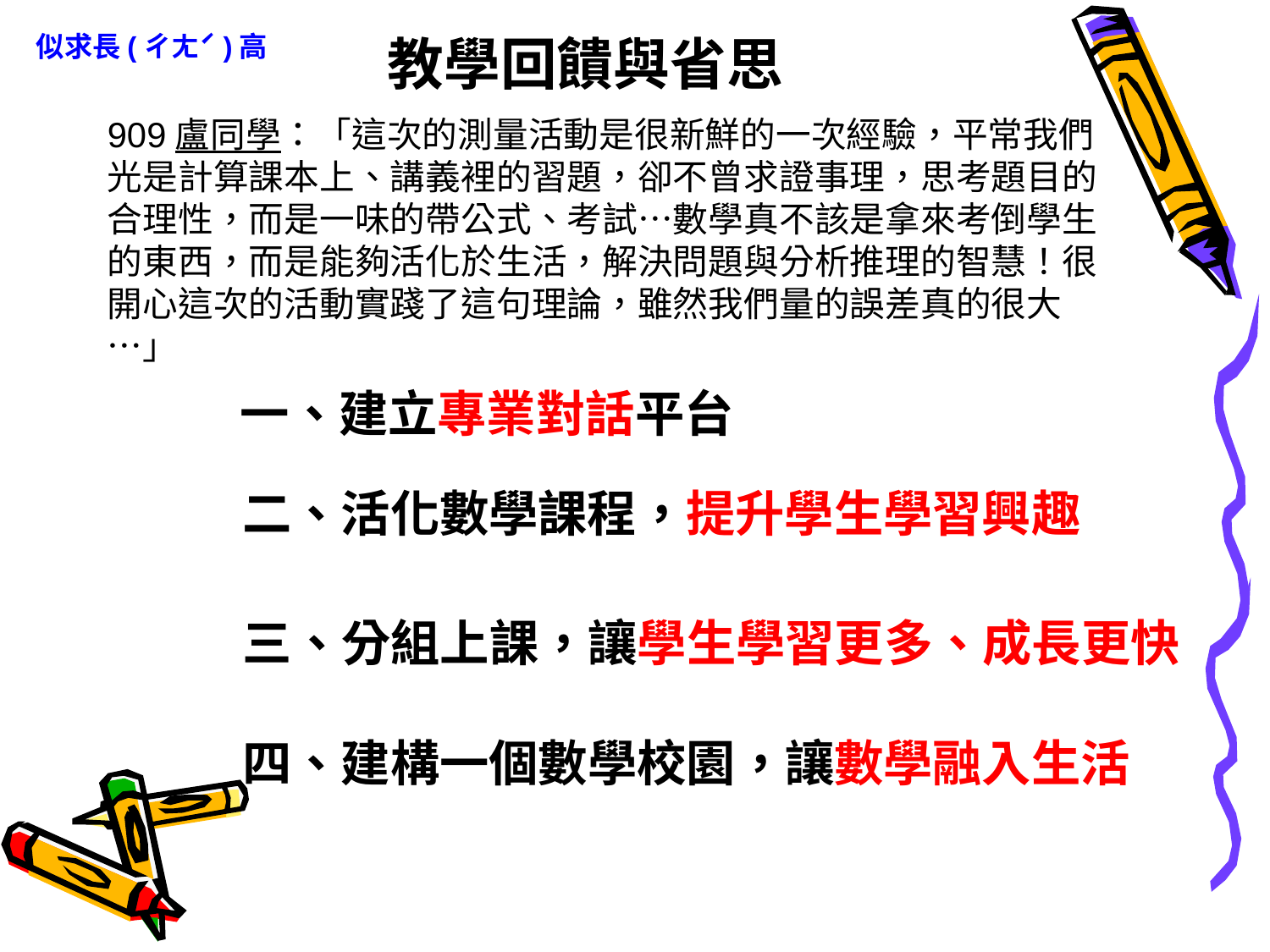

教學回饋與省思
似求長(ㄔㄤˊ)高
909盧同學：「這次的測量活動是很新鮮的一次經驗，平常我們光是計算課本上、講義裡的習題，卻不曾求證事理，思考題目的合理性，而是一味的帶公式、考試…數學真不該是拿來考倒學生的東西，而是能夠活化於生活，解決問題與分析推理的智慧！很開心這次的活動實踐了這句理論，雖然我們量的誤差真的很大…」
一、建立專業對話平台
二、活化數學課程，提升學生學習興趣
三、分組上課，讓學生學習更多、成長更快
四、建構一個數學校園，讓數學融入生活